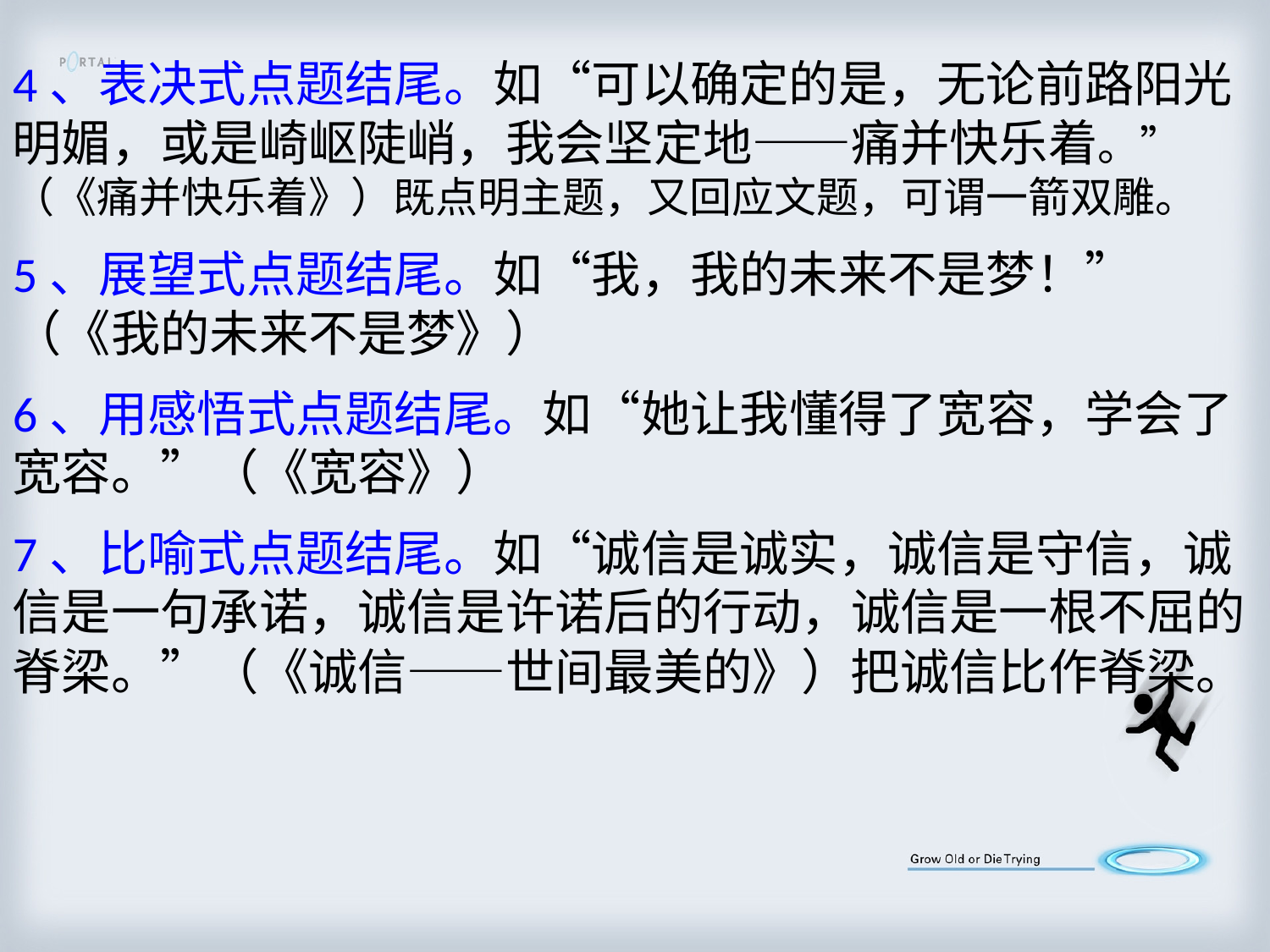

4、表决式点题结尾。如“可以确定的是，无论前路阳光明媚，或是崎岖陡峭，我会坚定地——痛并快乐着。”（《痛并快乐着》）既点明主题，又回应文题，可谓一箭双雕。
5、展望式点题结尾。如“我，我的未来不是梦！”（《我的未来不是梦》）
6、用感悟式点题结尾。如“她让我懂得了宽容，学会了宽容。”（《宽容》）
7、比喻式点题结尾。如“诚信是诚实，诚信是守信，诚信是一句承诺，诚信是许诺后的行动，诚信是一根不屈的脊梁。”（《诚信——世间最美的》）把诚信比作脊梁。